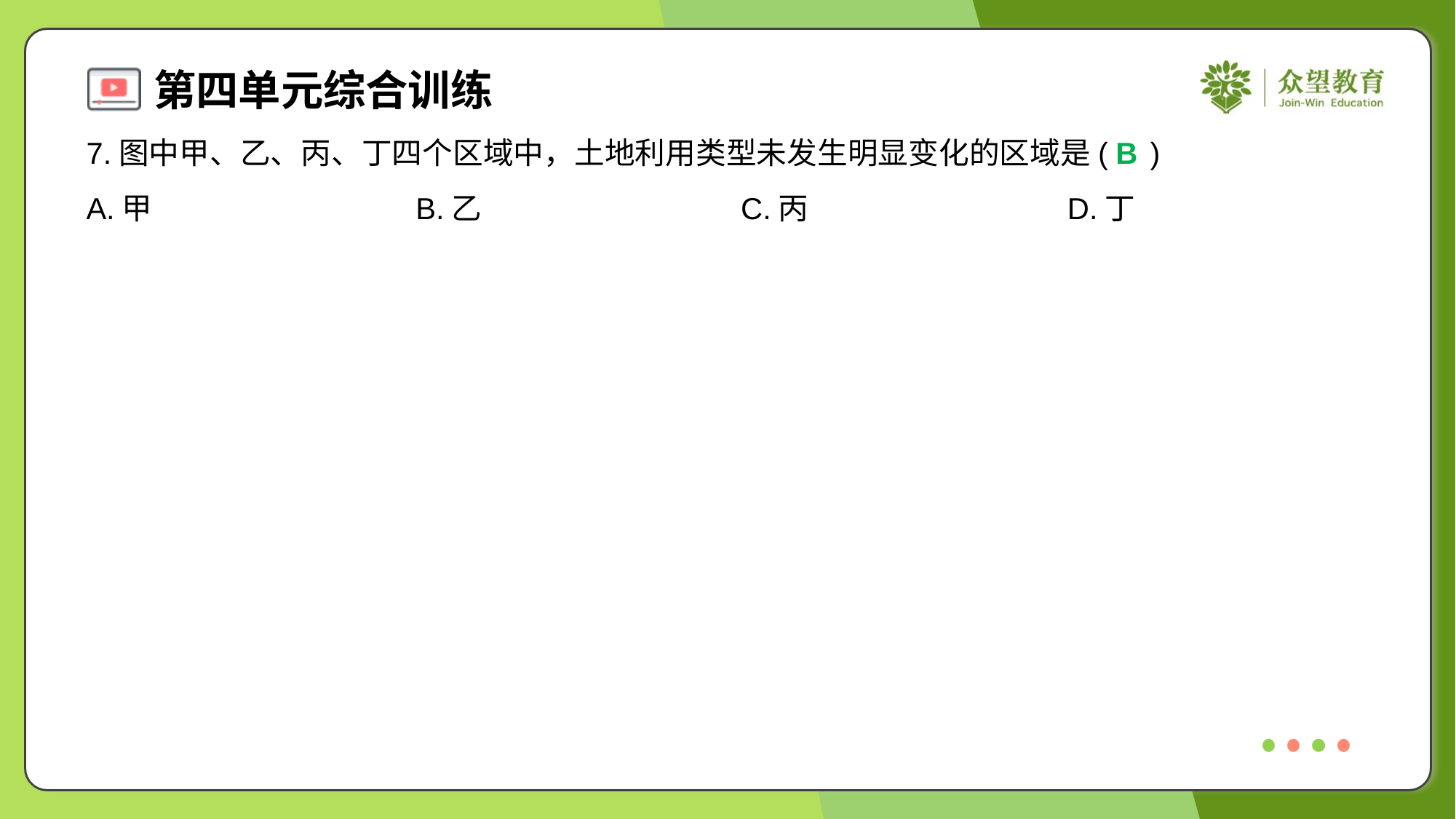

7.图中甲、乙、丙、丁四个区域中，土地利用类型未发生明显变化的区域是(     )
B
A.甲	B.乙	C.丙	D.丁